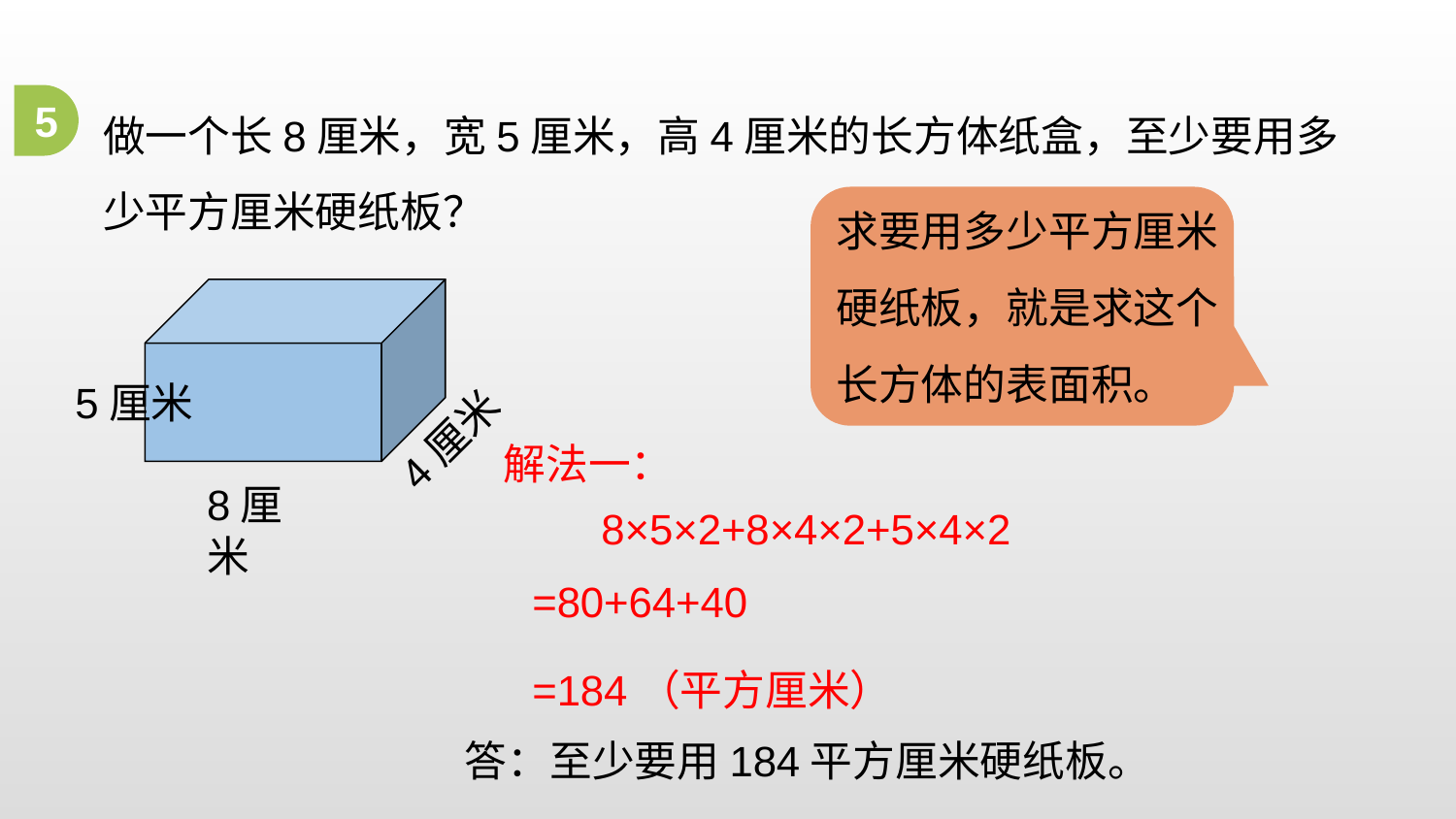

做一个长8厘米，宽5厘米，高4厘米的长方体纸盒，至少要用多少平方厘米硬纸板？
5
求要用多少平方厘米硬纸板，就是求这个长方体的表面积。

4厘米
5厘米
解法一：
8厘米
8×5×2+8×4×2+5×4×2
=80+64+40
=184（平方厘米）
答：至少要用184平方厘米硬纸板。